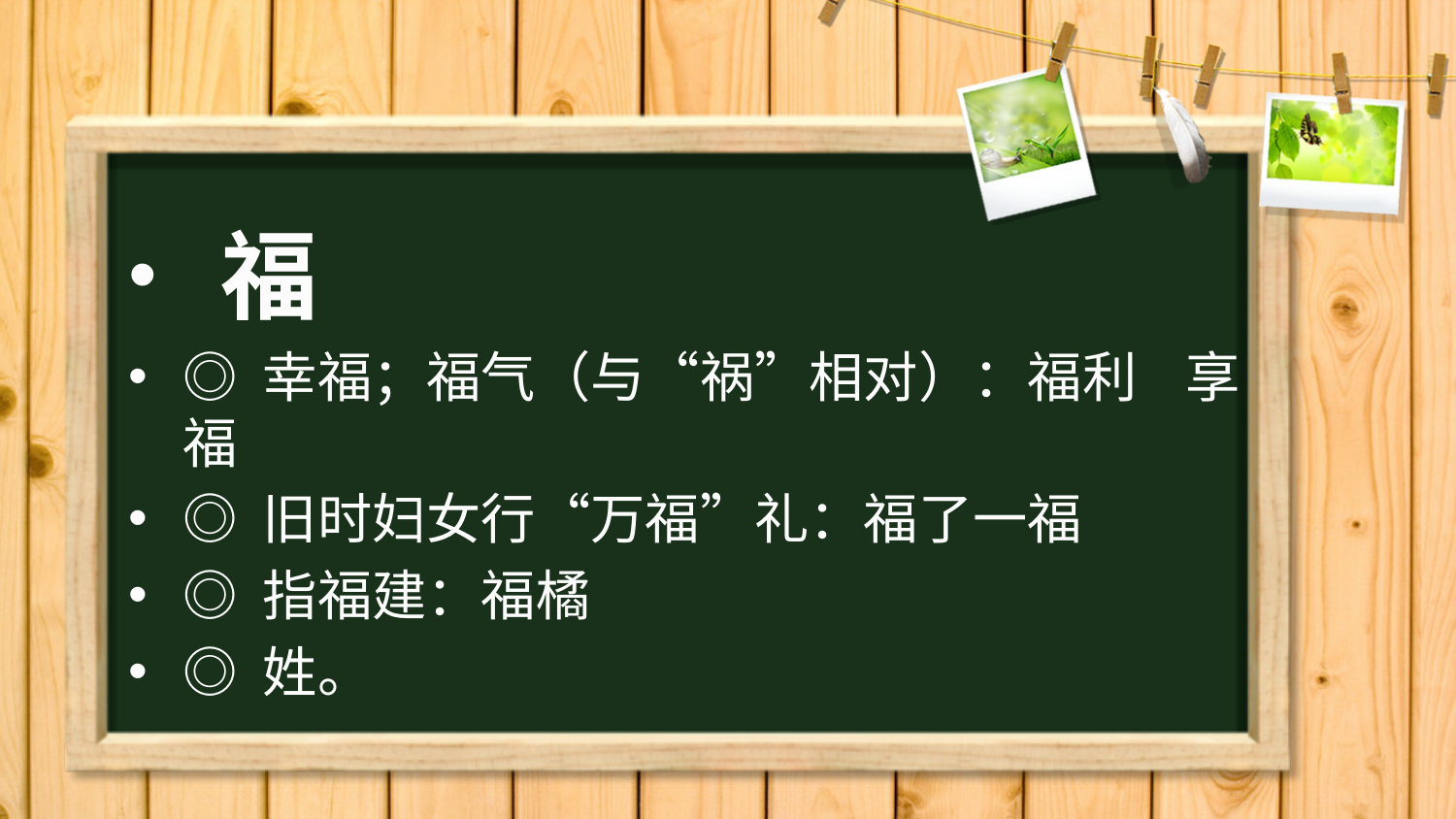

福
◎ 幸福；福气（与“祸”相对）：福利    享福
◎ 旧时妇女行“万福”礼：福了一福
◎ 指福建：福橘
◎ 姓。